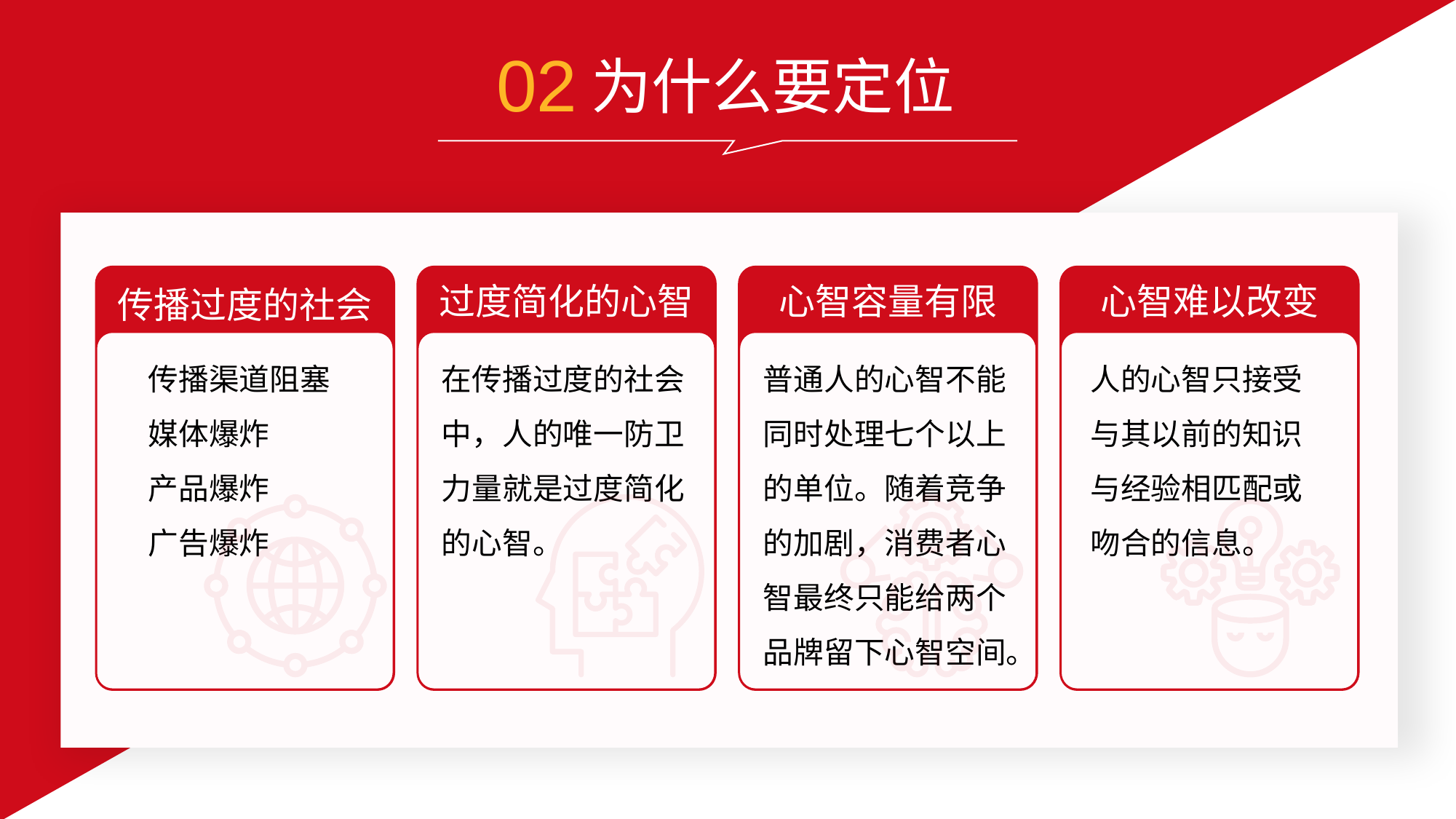

02
为什么要定位

传播过度的社会

过度简化的心智
心智容量有限
心智难以改变
传播渠道阻塞
媒体爆炸
产品爆炸
广告爆炸
在传播过度的社会中，人的唯一防卫力量就是过度简化的心智。
普通人的心智不能同时处理七个以上的单位。随着竞争的加剧，消费者心智最终只能给两个品牌留下心智空间。
人的心智只接受与其以前的知识与经验相匹配或吻合的信息。